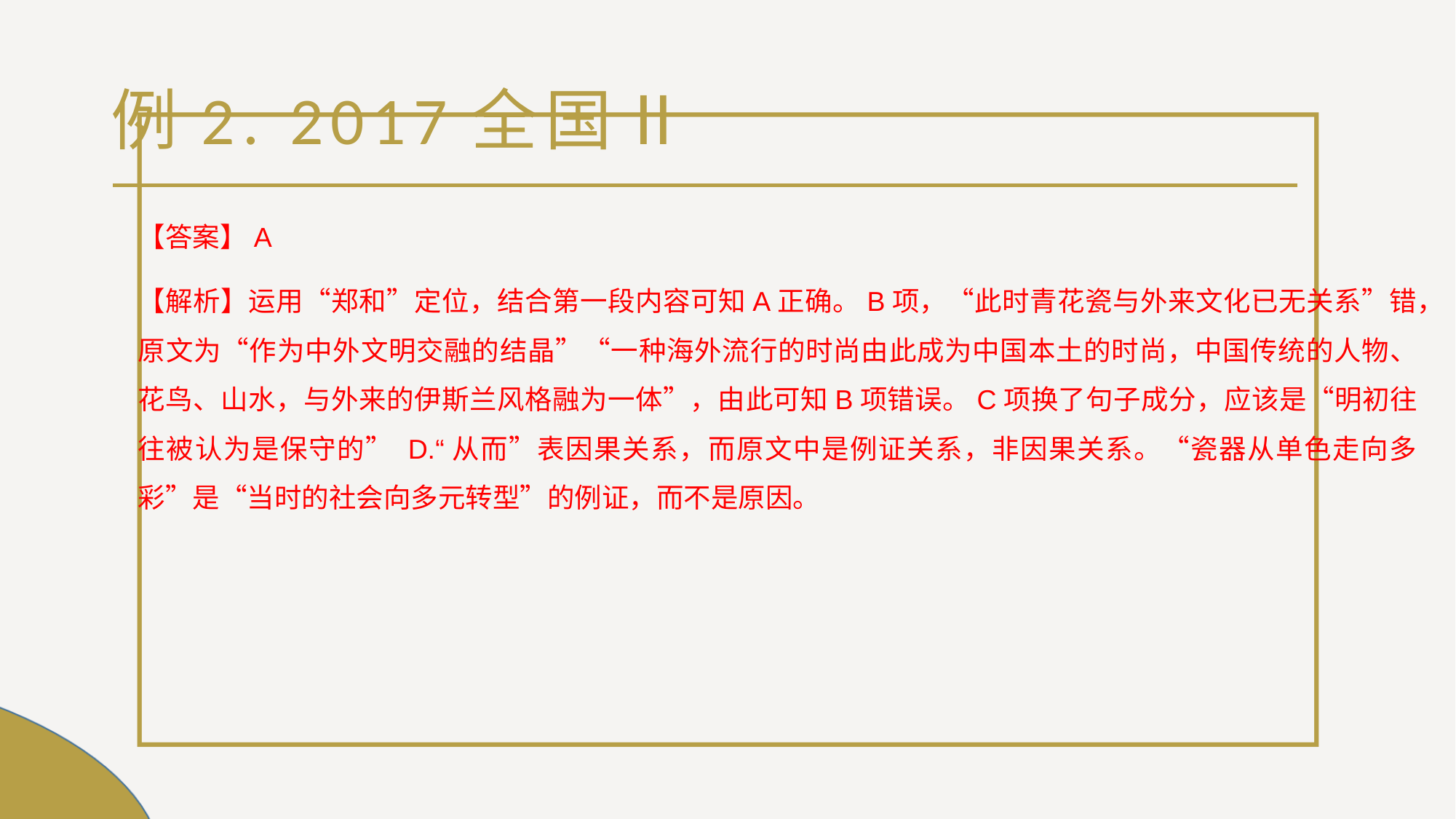

# 例2. 2017全国Ⅱ
【答案】A
【解析】运用“郑和”定位，结合第一段内容可知A正确。B项，“此时青花瓷与外来文化已无关系”错，原文为“作为中外文明交融的结晶”“一种海外流行的时尚由此成为中国本土的时尚，中国传统的人物、花鸟、山水，与外来的伊斯兰风格融为一体”，由此可知B项错误。C项换了句子成分，应该是“明初往往被认为是保守的” D.“从而”表因果关系，而原文中是例证关系，非因果关系。“瓷器从单色走向多彩”是“当时的社会向多元转型”的例证，而不是原因。